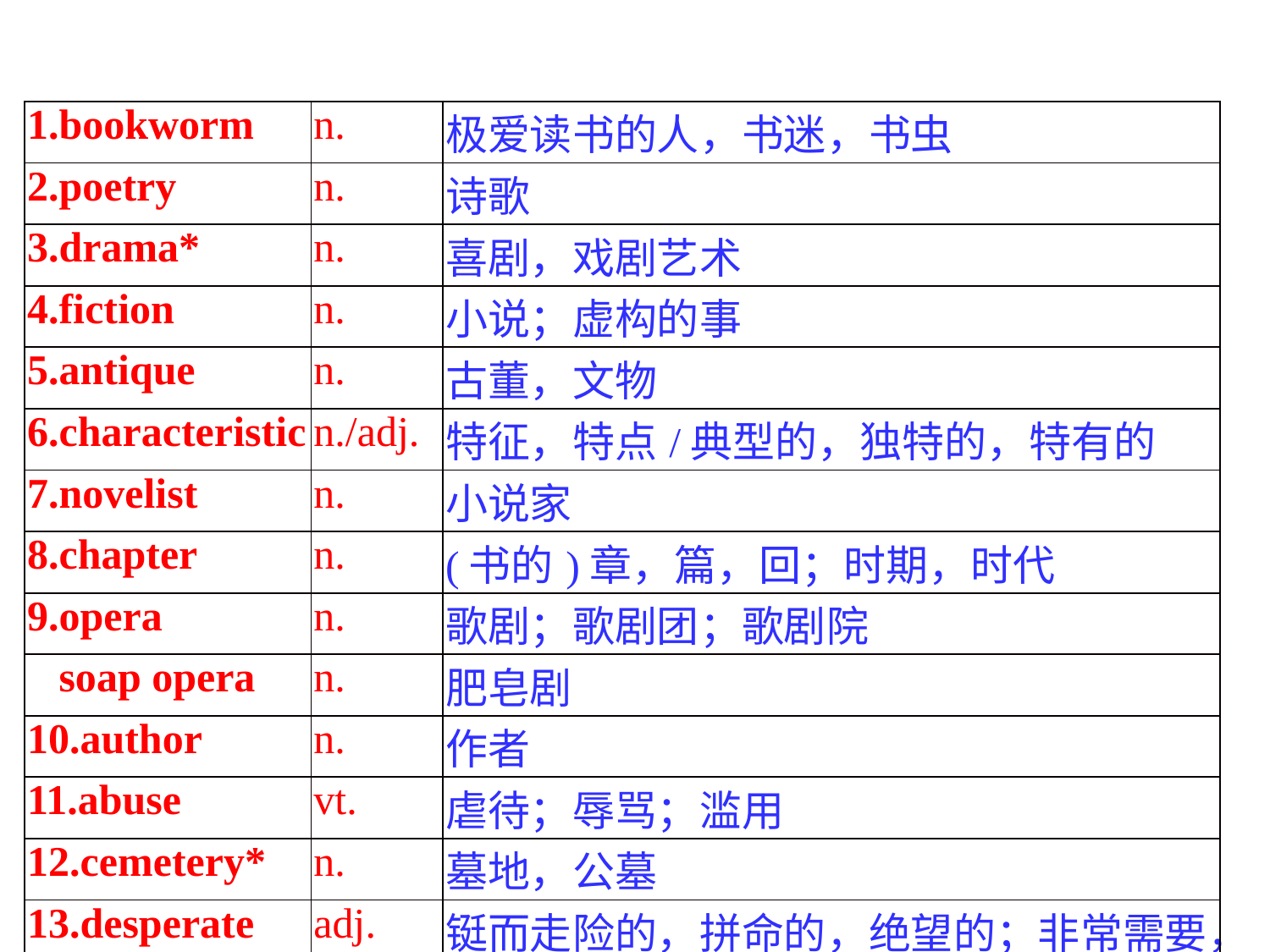

| 1.bookworm | n. | 极爱读书的人，书迷，书虫 |
| --- | --- | --- |
| 2.poetry | n. | 诗歌 |
| 3.drama\* | n. | 喜剧，戏剧艺术 |
| 4.fiction | n. | 小说；虚构的事 |
| 5.antique | n. | 古董，文物 |
| 6.characteristic | n./adj. | 特征，特点/典型的，独特的，特有的 |
| 7.novelist | n. | 小说家 |
| 8.chapter | n. | (书的)章，篇，回；时期，时代 |
| 9.opera | n. | 歌剧；歌剧团；歌剧院 |
| soap opera | n. | 肥皂剧 |
| 10.author | n. | 作者 |
| 11.abuse | vt. | 虐待；辱骂；滥用 |
| 12.cemetery\* | n. | 墓地，公墓 |
| 13.desperate | adj. | 铤而走险的，拼命的，绝望的；非常需要，渴望 |
| 14.criminal | n./adj. | 罪犯/犯罪的，犯法的；刑法的，刑事的 |